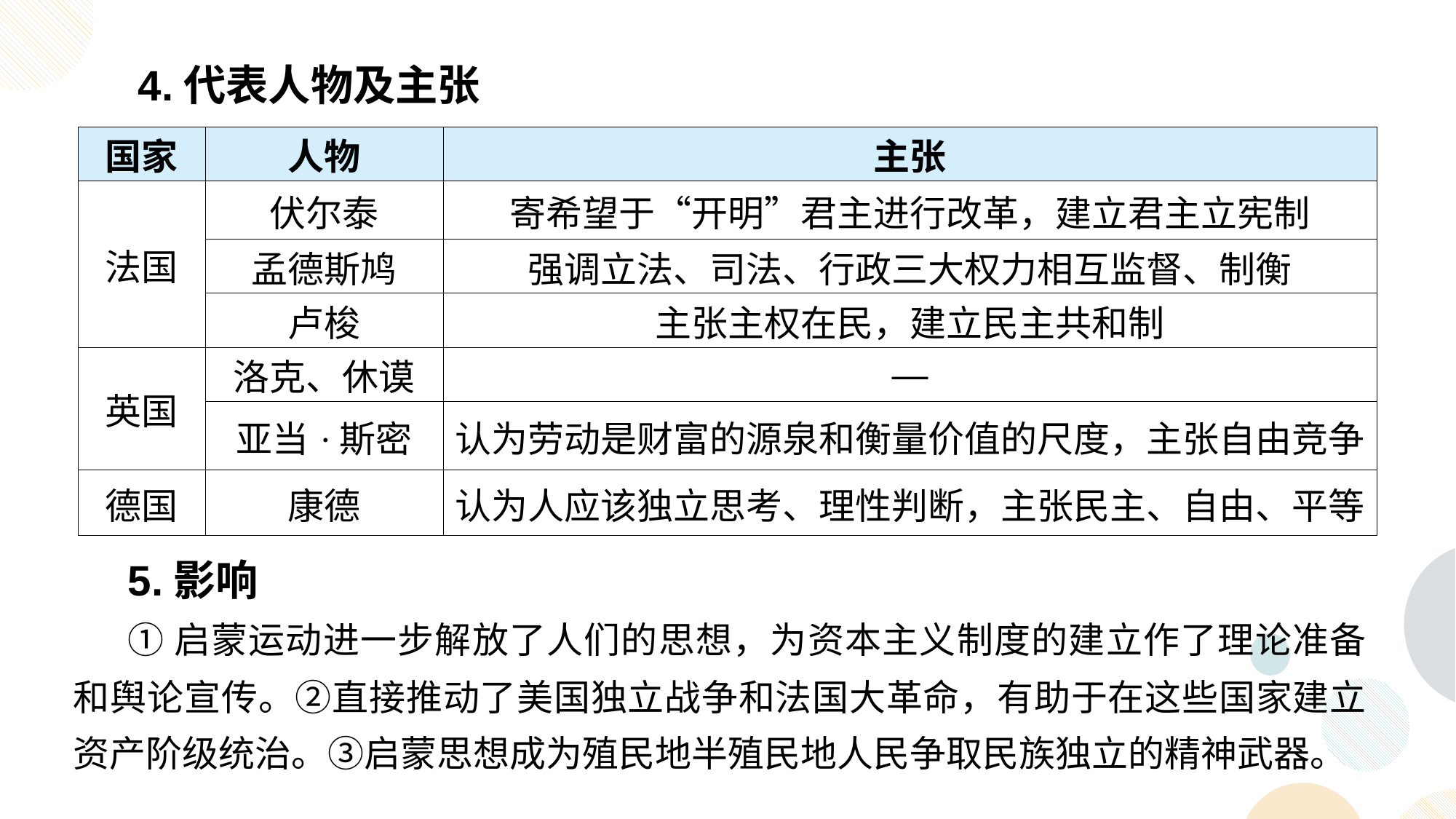

4.代表人物及主张
| 国家 | 人物 | 主张 |
| --- | --- | --- |
| 法国 | 伏尔泰 | 寄希望于“开明”君主进行改革，建立君主立宪制 |
|  | 孟德斯鸠 | 强调立法、司法、行政三大权力相互监督、制衡 |
|  | 卢梭 | 主张主权在民，建立民主共和制 |
| 英国 | 洛克、休谟 | — |
|  | 亚当·斯密 | 认为劳动是财富的源泉和衡量价值的尺度，主张自由竞争 |
| 德国 | 康德 | 认为人应该独立思考、理性判断，主张民主、自由、平等 |
5.影响
①启蒙运动进一步解放了人们的思想，为资本主义制度的建立作了理论准备和舆论宣传。②直接推动了美国独立战争和法国大革命，有助于在这些国家建立资产阶级统治。③启蒙思想成为殖民地半殖民地人民争取民族独立的精神武器。